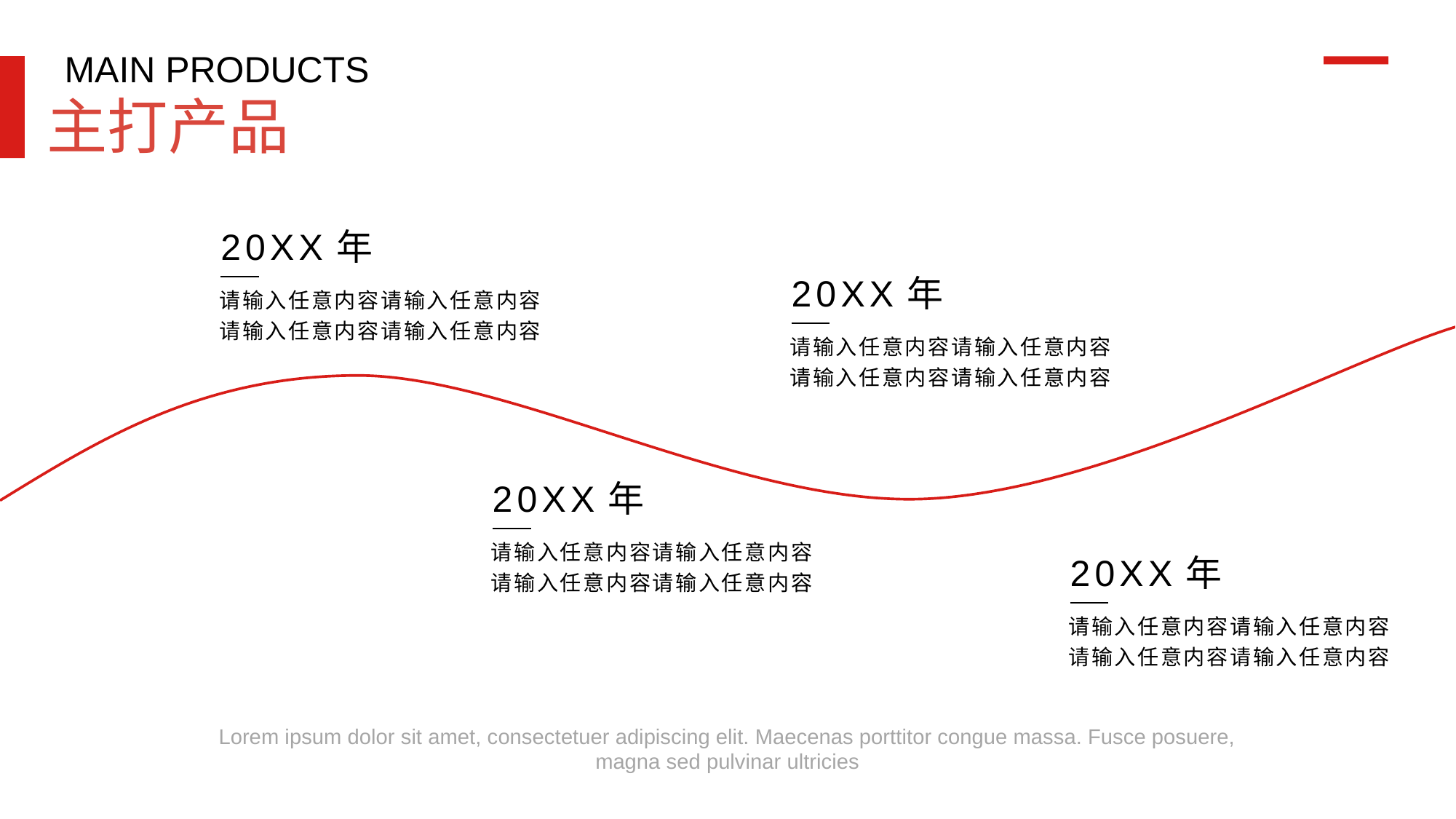

MAIN PRODUCTS

主打产品
20XX年
请输入任意内容请输入任意内容
请输入任意内容请输入任意内容
20XX年
请输入任意内容请输入任意内容
请输入任意内容请输入任意内容

20XX年
请输入任意内容请输入任意内容
请输入任意内容请输入任意内容
20XX年
请输入任意内容请输入任意内容
请输入任意内容请输入任意内容
Lorem ipsum dolor sit amet, consectetuer adipiscing elit. Maecenas porttitor congue massa. Fusce posuere, magna sed pulvinar ultricies